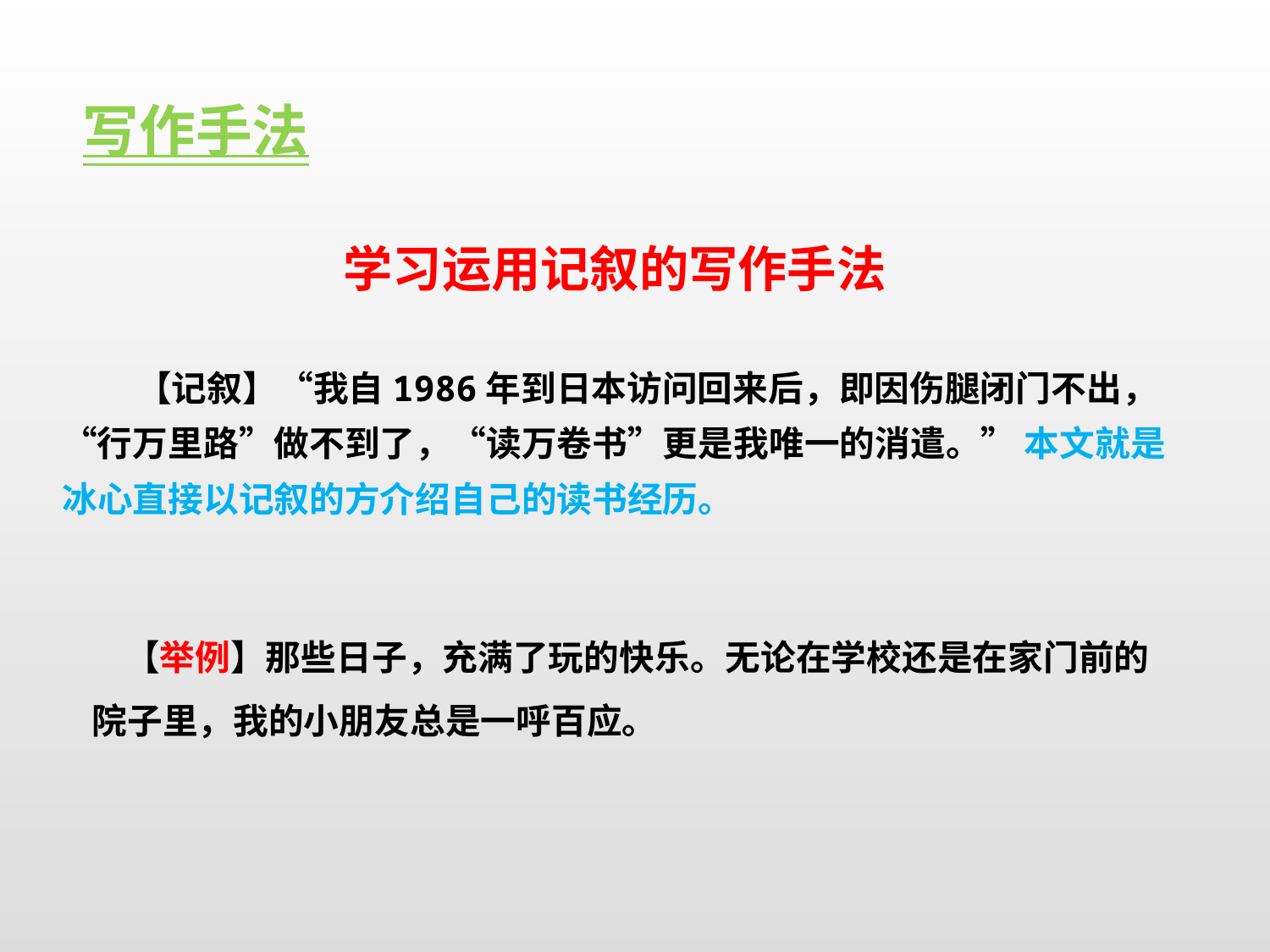

写作手法
学习运用记叙的写作手法
【记叙】“我自1986年到日本访问回来后，即因伤腿闭门不出，“行万里路”做不到了，“读万卷书”更是我唯一的消遣。” 本文就是冰心直接以记叙的方介绍自己的读书经历。
   【举例】那些日子，充满了玩的快乐。无论在学校还是在家门前的院子里，我的小朋友总是一呼百应。